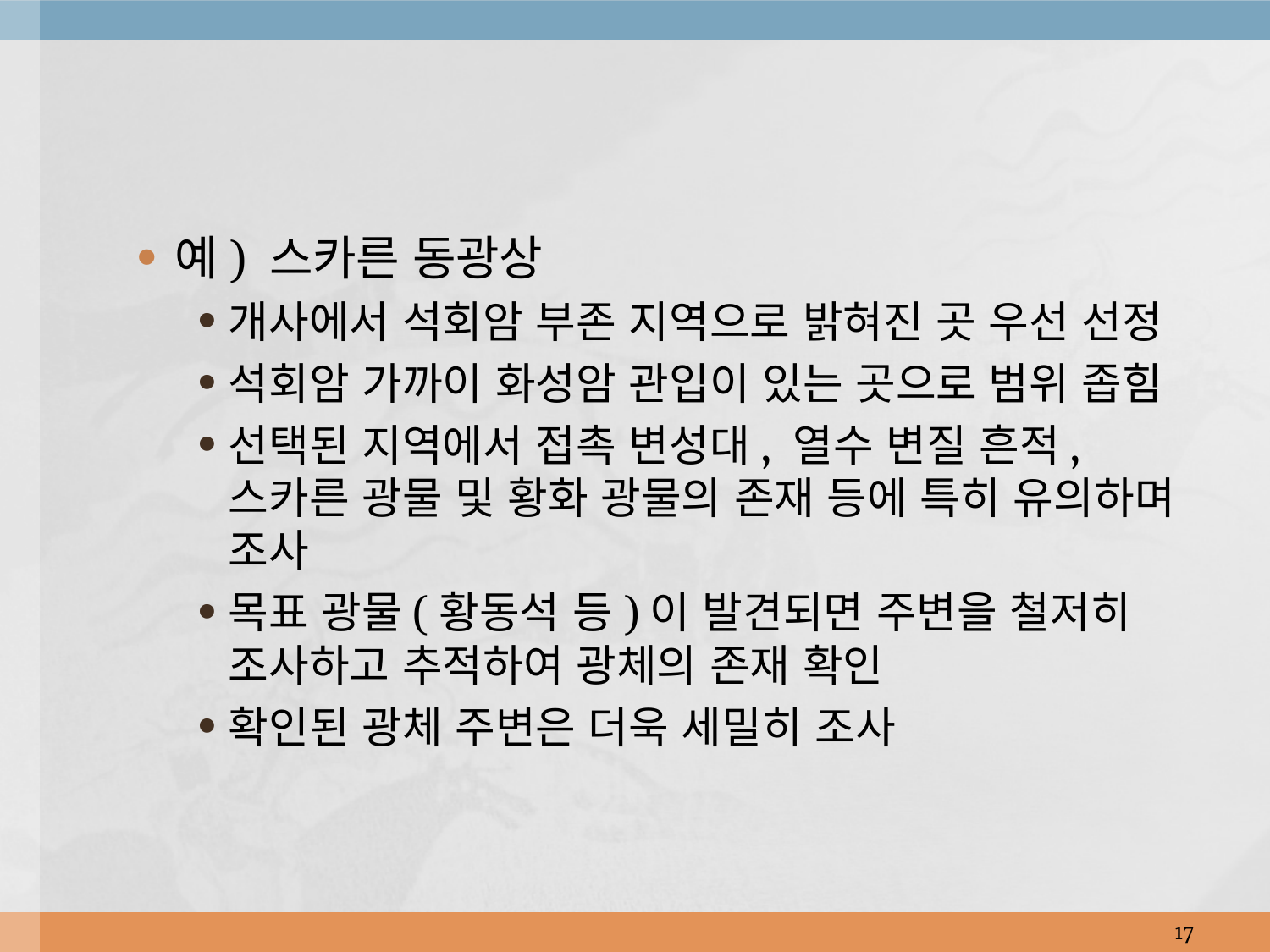

예) 스카른 동광상
개사에서 석회암 부존 지역으로 밝혀진 곳 우선 선정
석회암 가까이 화성암 관입이 있는 곳으로 범위 좁힘
선택된 지역에서 접촉 변성대, 열수 변질 흔적, 스카른 광물 및 황화 광물의 존재 등에 특히 유의하며 조사
목표 광물(황동석 등)이 발견되면 주변을 철저히 조사하고 추적하여 광체의 존재 확인
확인된 광체 주변은 더욱 세밀히 조사
17